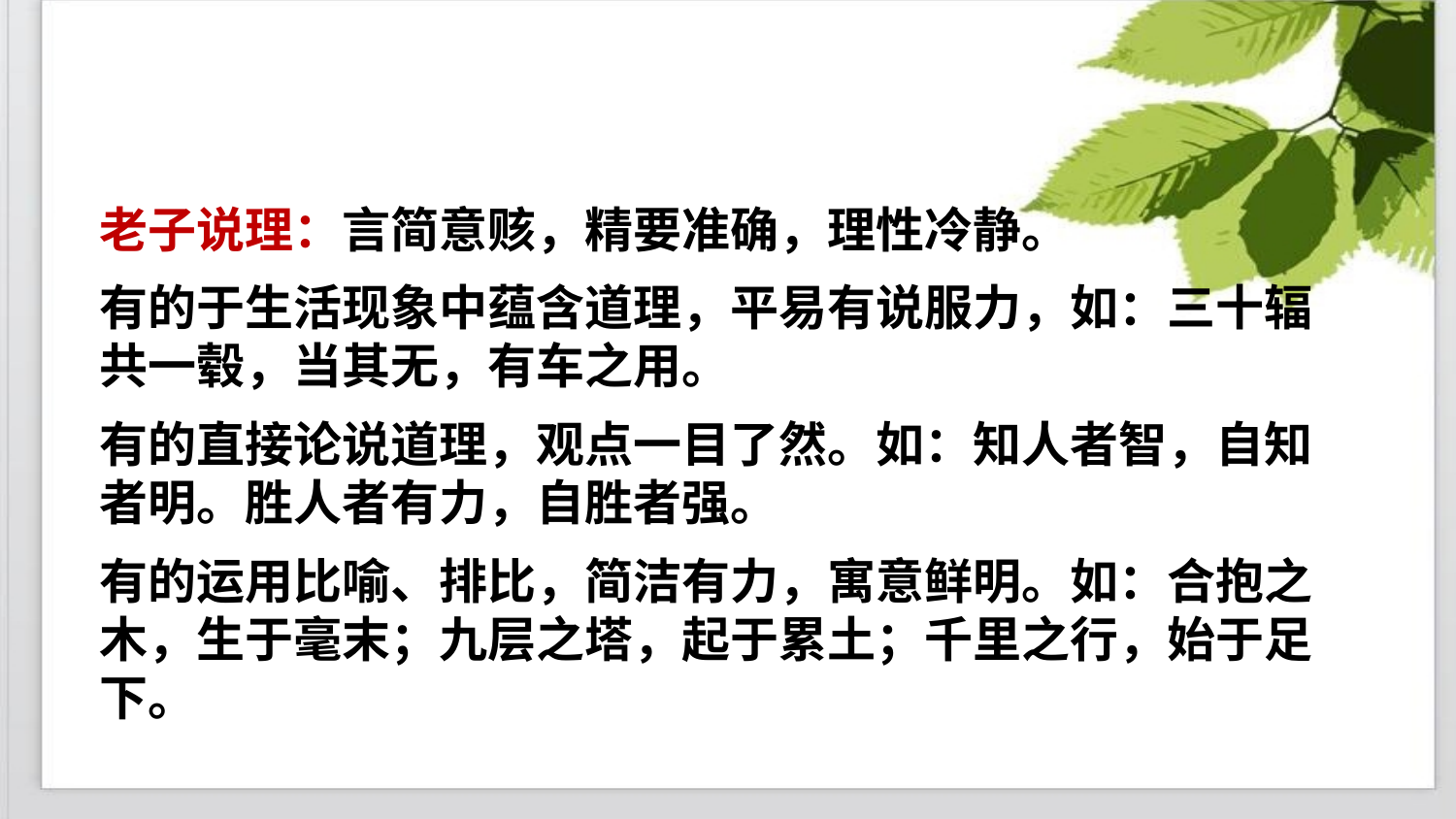

老子说理：言简意赅，精要准确，理性冷静。
有的于生活现象中蕴含道理，平易有说服力，如：三十辐共一毂，当其无，有车之用。
有的直接论说道理，观点一目了然。如：知人者智，自知者明。胜人者有力，自胜者强。
有的运用比喻、排比，简洁有力，寓意鲜明。如：合抱之木，生于毫末；九层之塔，起于累土；千里之行，始于足下。